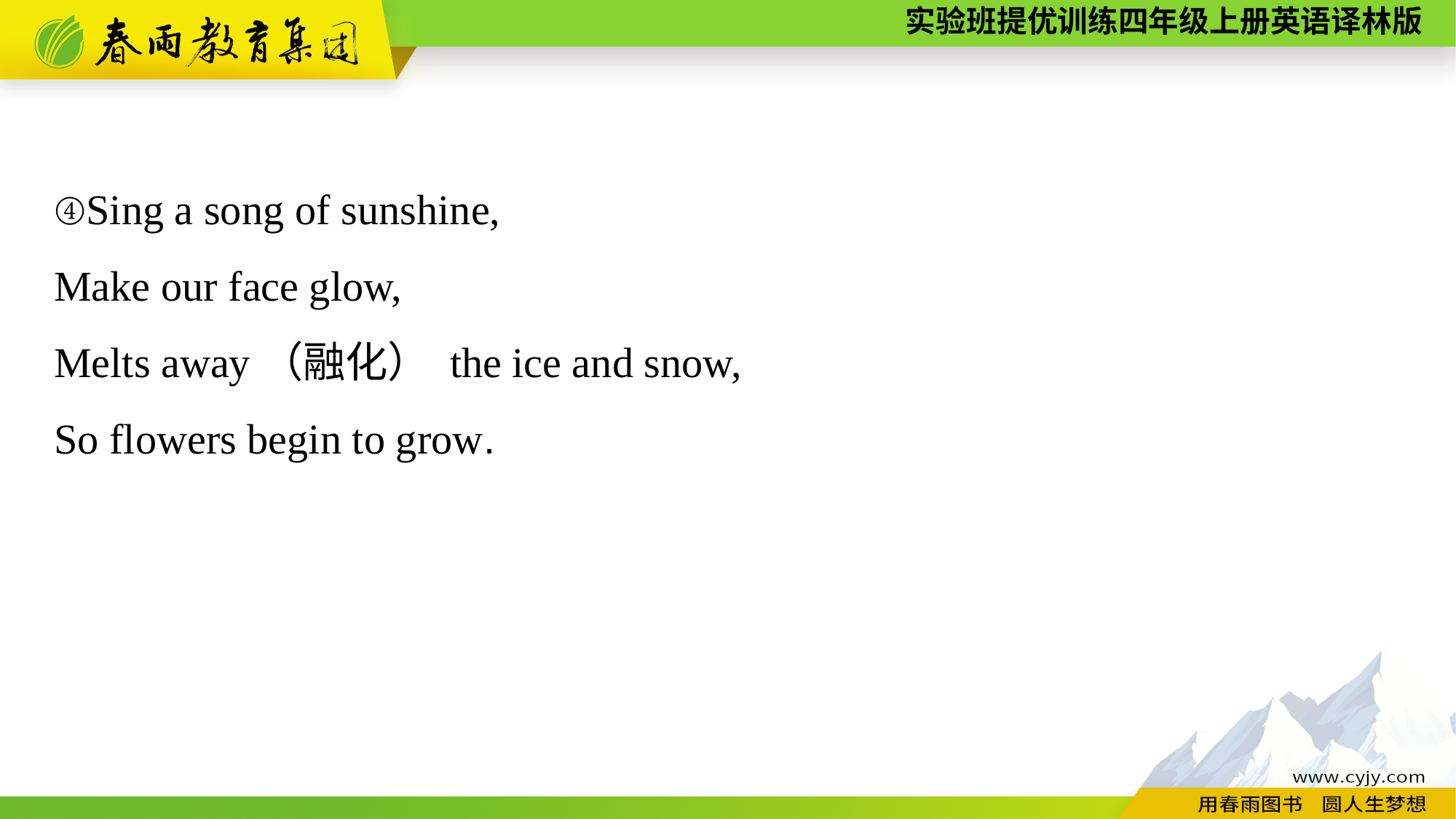

④Sing a song of sunshine,
Make our face glow,
Melts away（融化） the ice and snow,
So flowers begin to grow.